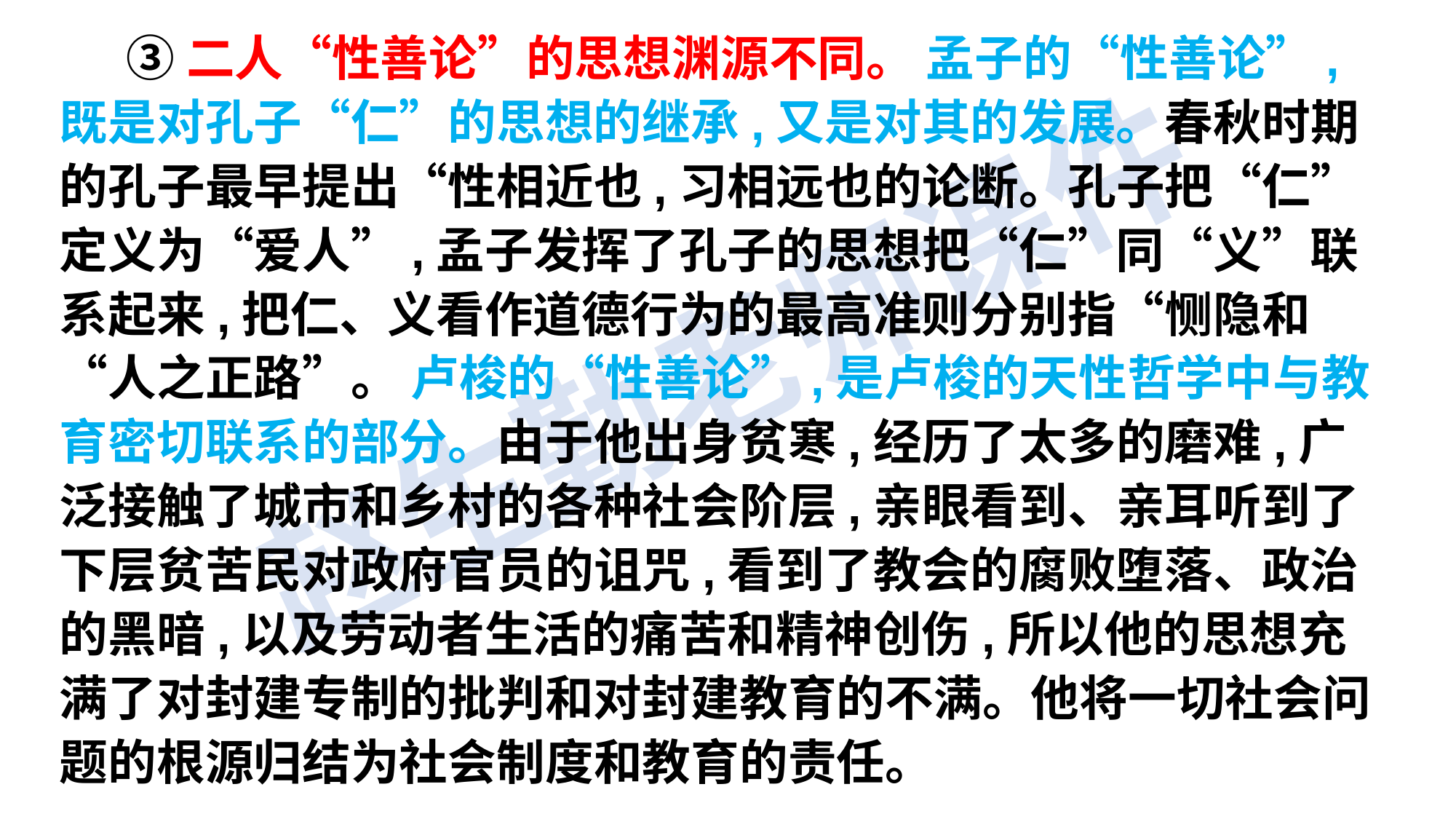

③二人“性善论”的思想渊源不同。 孟子的“性善论”,既是对孔子“仁”的思想的继承,又是对其的发展。春秋时期的孔子最早提出“性相近也,习相远也的论断。孔子把“仁”定义为“爱人”,孟子发挥了孔子的思想把“仁”同“义”联系起来,把仁、义看作道德行为的最高准则分别指“恻隐和“人之正路”。 卢梭的“性善论”,是卢梭的天性哲学中与教育密切联系的部分。由于他出身贫寒,经历了太多的磨难,广泛接触了城市和乡村的各种社会阶层,亲眼看到、亲耳听到了下层贫苦民对政府官员的诅咒,看到了教会的腐败堕落、政治的黑暗,以及劳动者生活的痛苦和精神创伤,所以他的思想充满了对封建专制的批判和对封建教育的不满。他将一切社会问题的根源归结为社会制度和教育的责任。